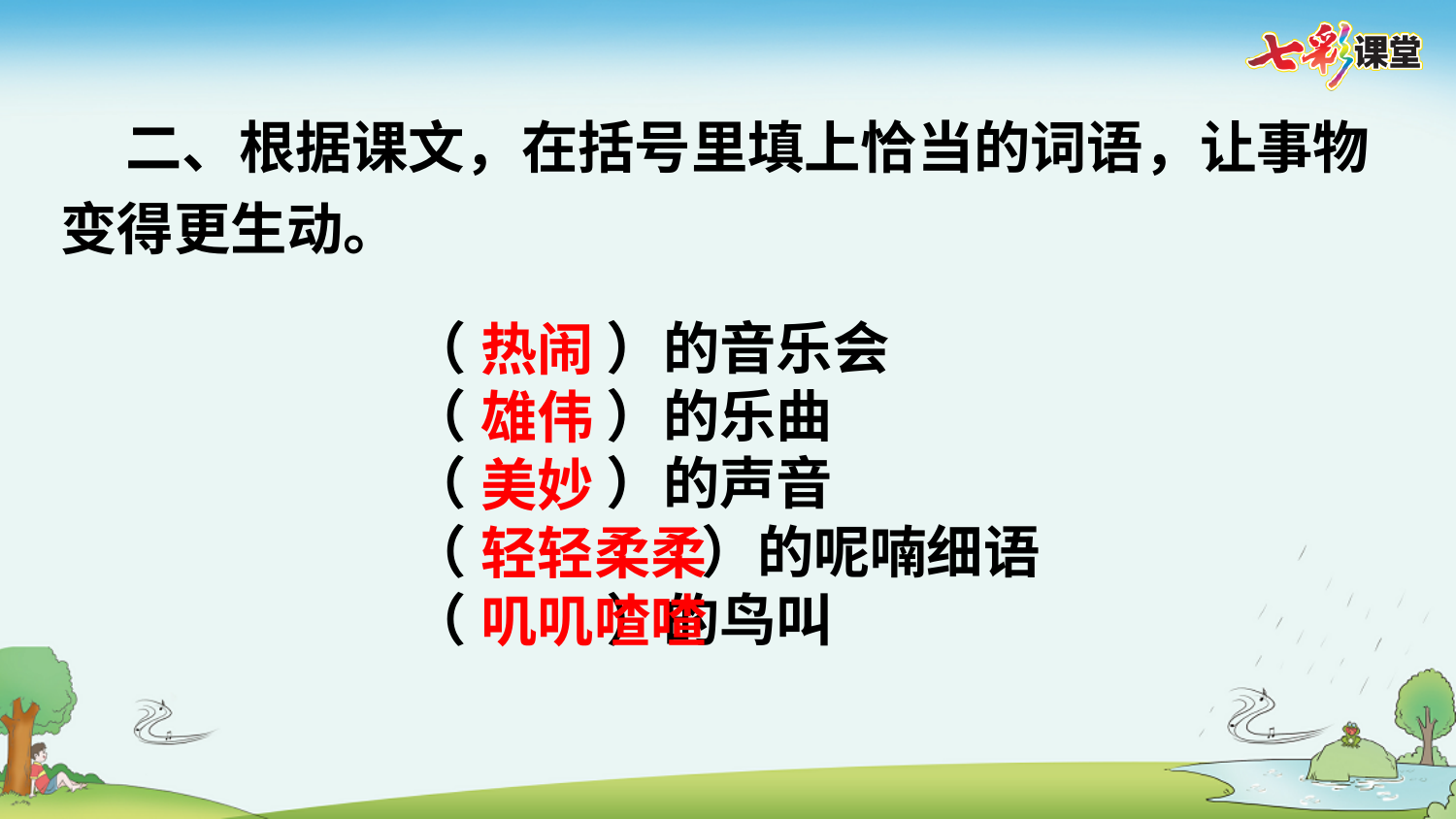

二、根据课文，在括号里填上恰当的词语，让事物变得更生动。

（	    ）的音乐会
（	    ）的乐曲
（	    ）的声音
（       	）的呢喃细语
（   	    ）的鸟叫
热闹
雄伟
美妙
轻轻柔柔
叽叽喳喳